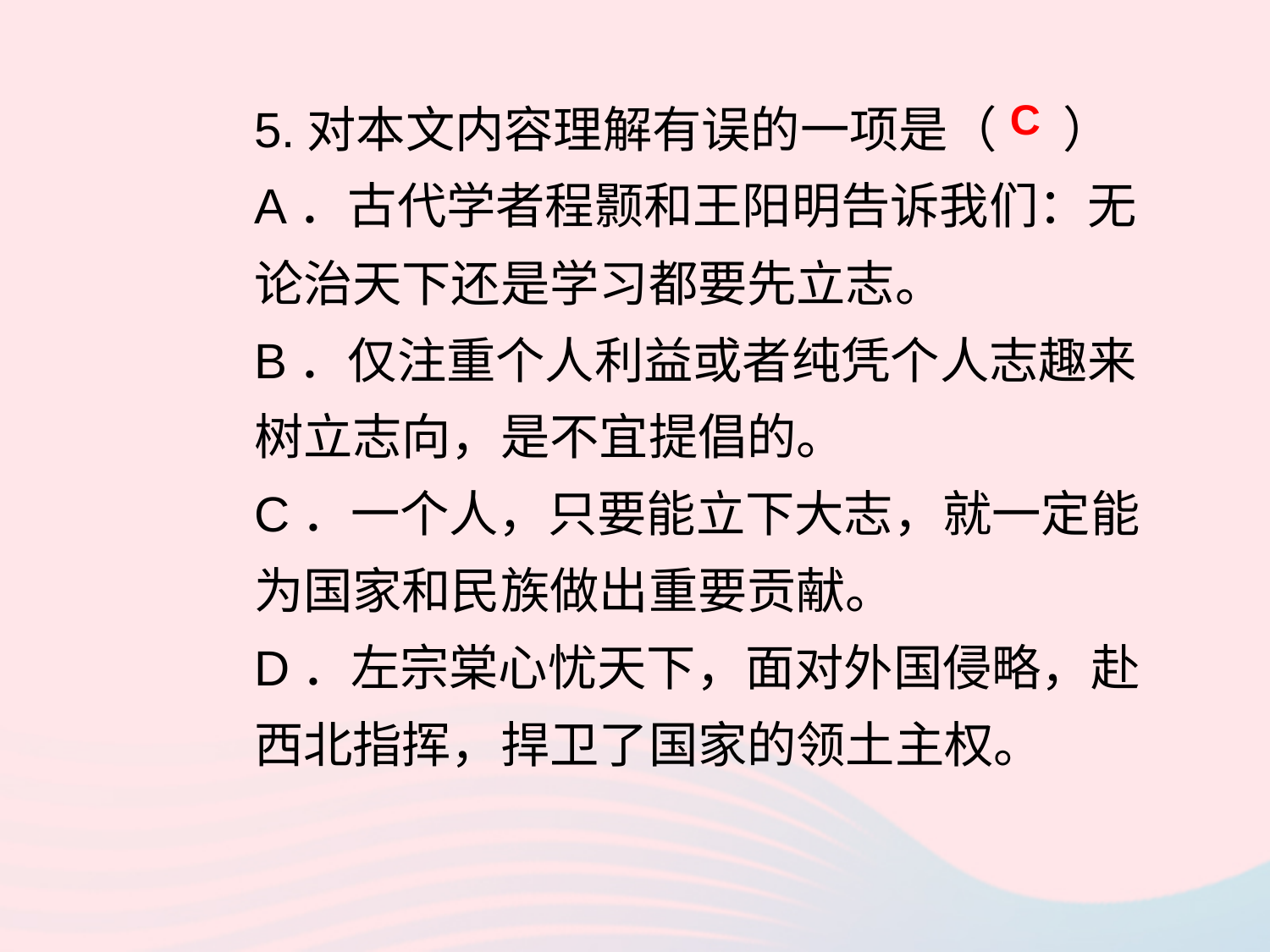

5.对本文内容理解有误的一项是（      ）
A．古代学者程颢和王阳明告诉我们：无论治天下还是学习都要先立志。
B．仅注重个人利益或者纯凭个人志趣来树立志向，是不宜提倡的。
C．一个人，只要能立下大志，就一定能为国家和民族做出重要贡献。
D．左宗棠心忧天下，面对外国侵略，赴西北指挥，捍卫了国家的领土主权。
C